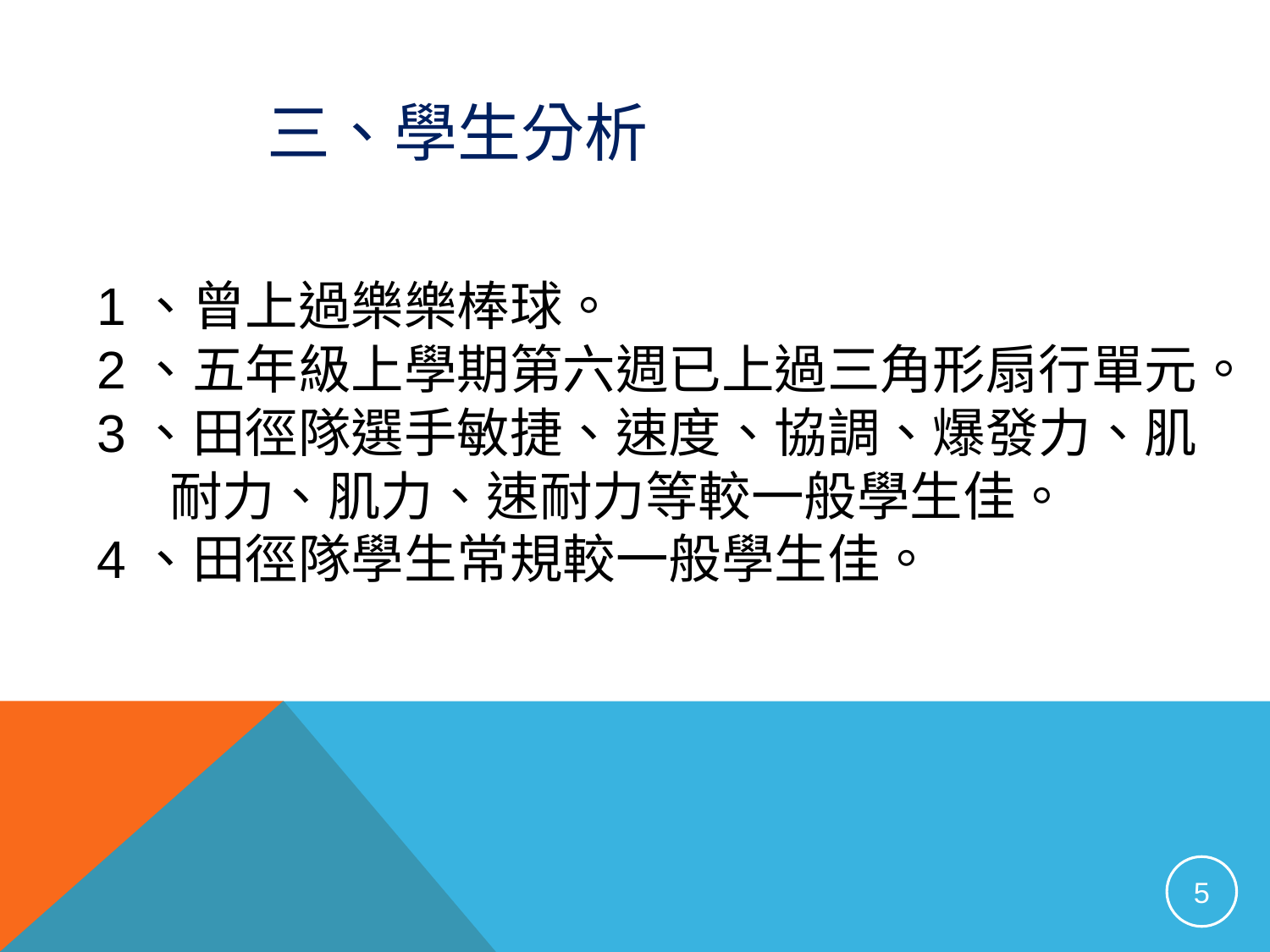

三、學生分析
1、曾上過樂樂棒球。
2、五年級上學期第六週已上過三角形扇行單元。
3、田徑隊選手敏捷、速度、協調、爆發力、肌
     耐力、肌力、速耐力等較一般學生佳。
4、田徑隊學生常規較一般學生佳。
5